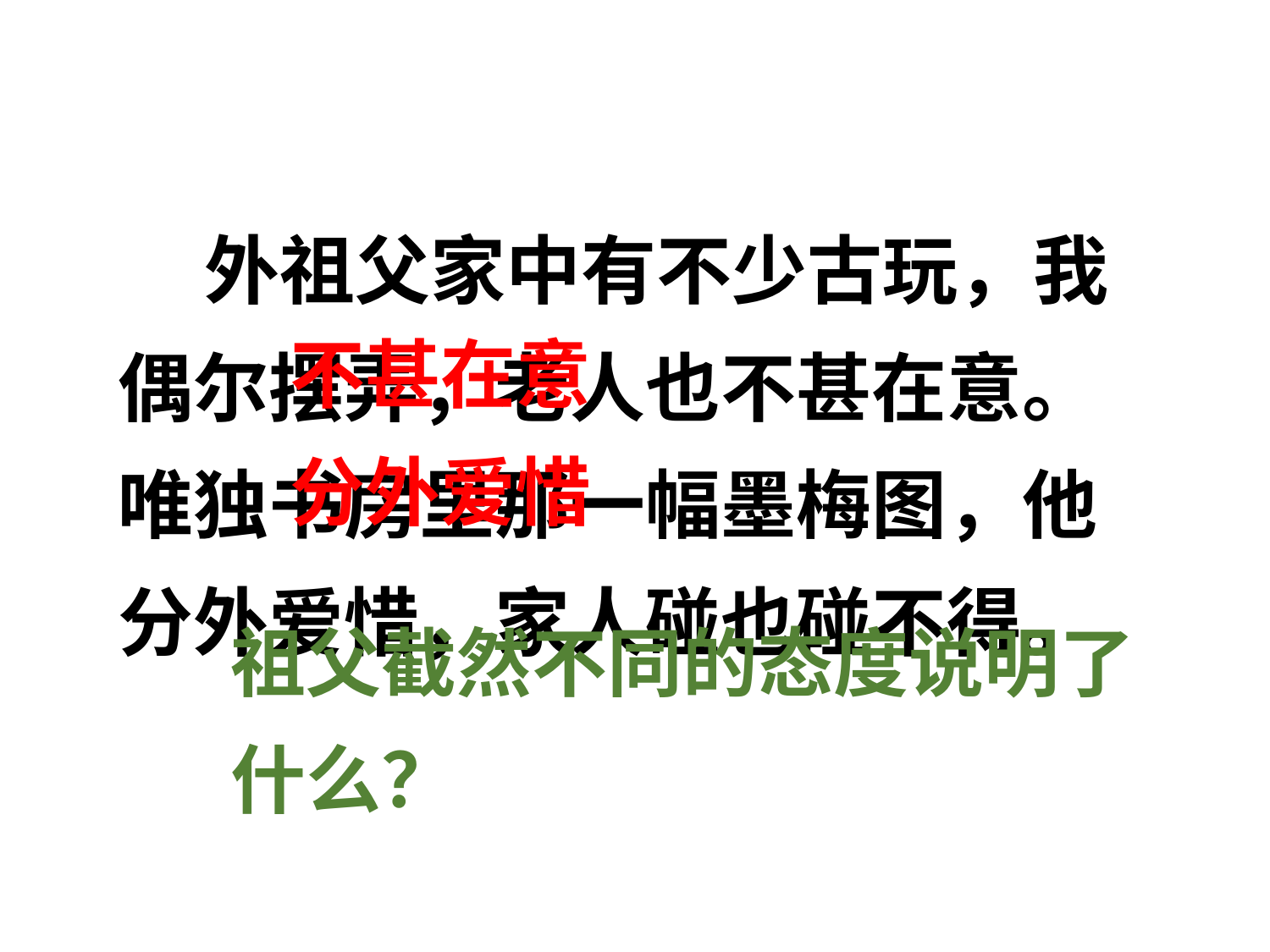

外祖父家中有不少古玩，我偶尔摆弄，老人也不甚在意。唯独书房里那一幅墨梅图，他分外爱惜，家人碰也碰不得。
不甚在意
分外爱惜
祖父截然不同的态度说明了什么？